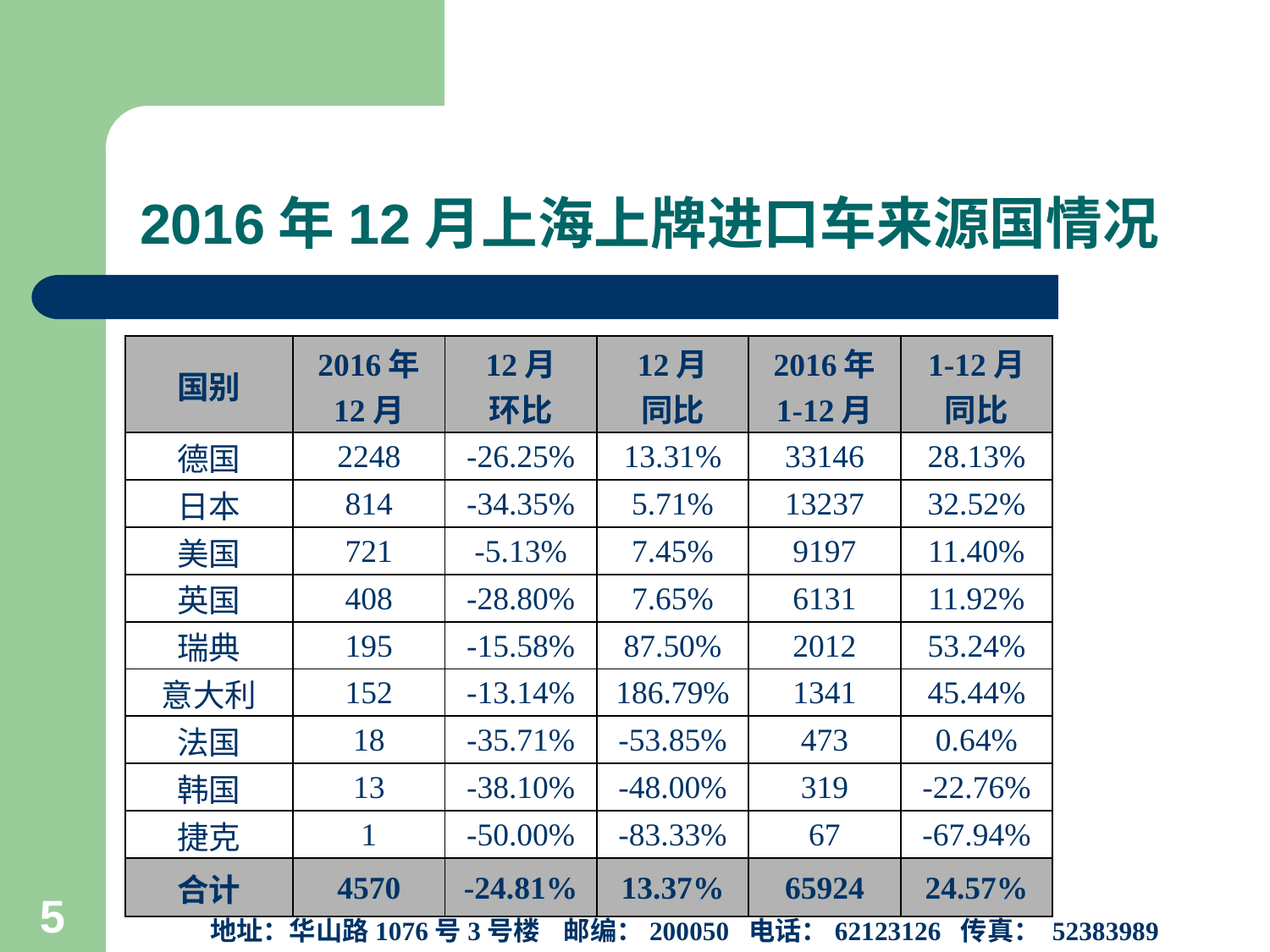

# 2016年12月上海上牌进口车来源国情况
| 国别 | 2016年 12月 | 12月 环比 | 12月 同比 | 2016年 1-12月 | 1-12月 同比 |
| --- | --- | --- | --- | --- | --- |
| 德国 | 2248 | -26.25% | 13.31% | 33146 | 28.13% |
| 日本 | 814 | -34.35% | 5.71% | 13237 | 32.52% |
| 美国 | 721 | -5.13% | 7.45% | 9197 | 11.40% |
| 英国 | 408 | -28.80% | 7.65% | 6131 | 11.92% |
| 瑞典 | 195 | -15.58% | 87.50% | 2012 | 53.24% |
| 意大利 | 152 | -13.14% | 186.79% | 1341 | 45.44% |
| 法国 | 18 | -35.71% | -53.85% | 473 | 0.64% |
| 韩国 | 13 | -38.10% | -48.00% | 319 | -22.76% |
| 捷克 | 1 | -50.00% | -83.33% | 67 | -67.94% |
| 合计 | 4570 | -24.81% | 13.37% | 65924 | 24.57% |
上海市信息中心汽车产业研究室
地址：华山路1076号3号楼    邮编：200050  电话：62123126  传真： 52383989
5